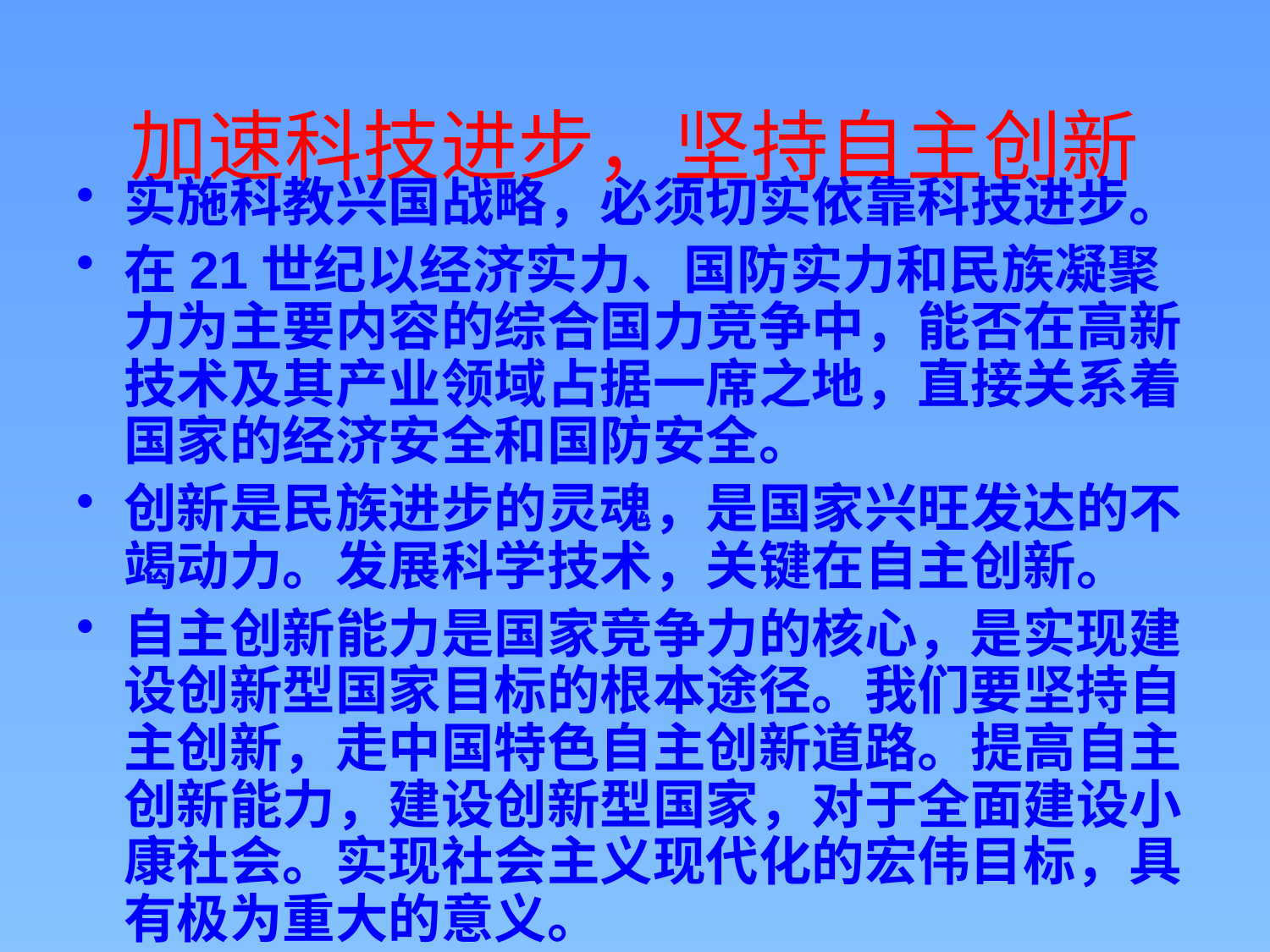

加速科技进步，坚持自主创新
实施科教兴国战略，必须切实依靠科技进步。
在21世纪以经济实力、国防实力和民族凝聚力为主要内容的综合国力竞争中，能否在高新技术及其产业领域占据一席之地，直接关系着国家的经济安全和国防安全。
创新是民族进步的灵魂，是国家兴旺发达的不竭动力。发展科学技术，关键在自主创新。
自主创新能力是国家竞争力的核心，是实现建设创新型国家目标的根本途径。我们要坚持自主创新，走中国特色自主创新道路。提高自主创新能力，建设创新型国家，对于全面建设小康社会。实现社会主义现代化的宏伟目标，具有极为重大的意义。